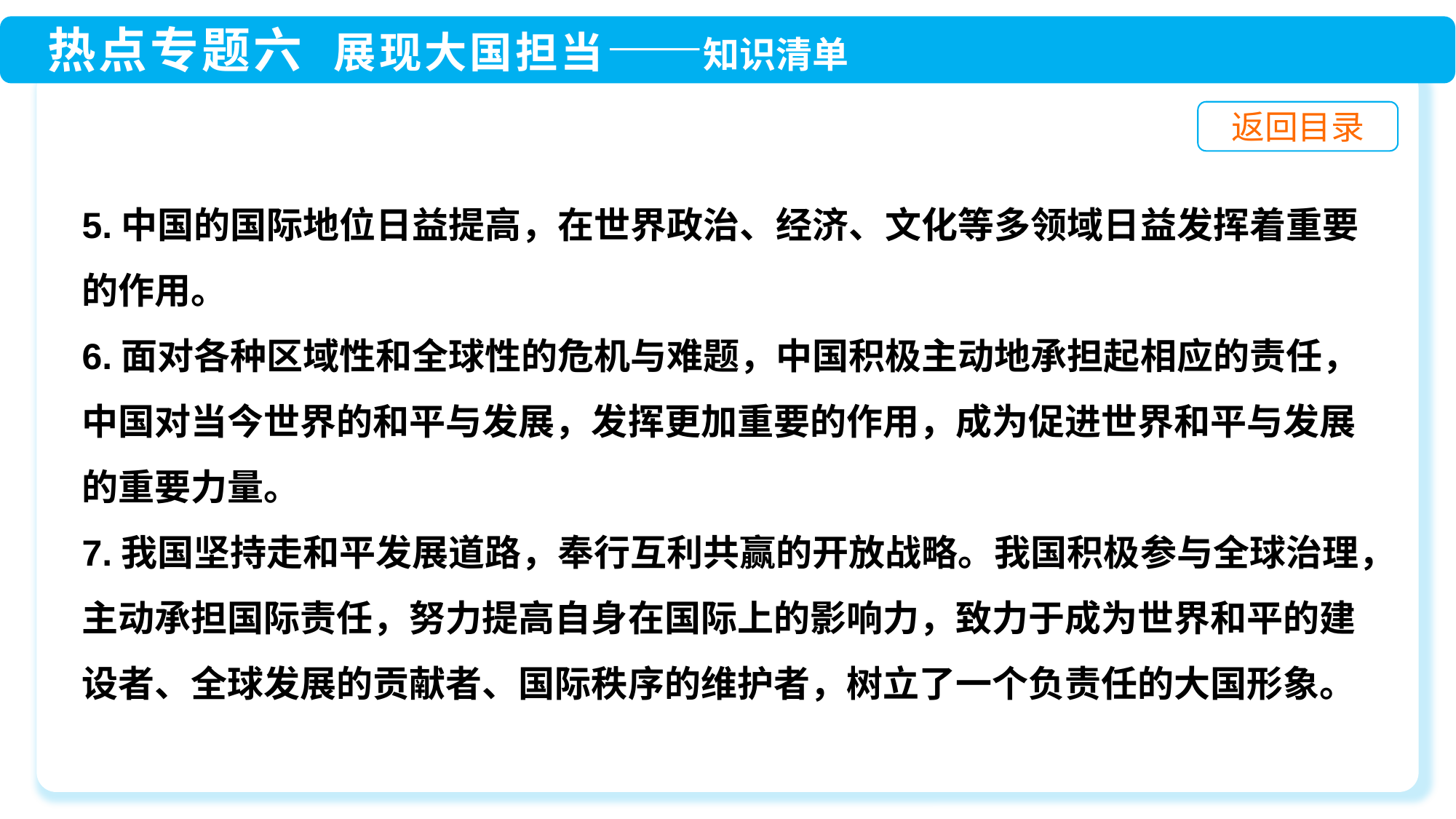

5.中国的国际地位日益提高，在世界政治、经济、文化等多领域日益发挥着重要的作用。
6.面对各种区域性和全球性的危机与难题，中国积极主动地承担起相应的责任，中国对当今世界的和平与发展，发挥更加重要的作用，成为促进世界和平与发展的重要力量。
7.我国坚持走和平发展道路，奉行互利共赢的开放战略。我国积极参与全球治理，主动承担国际责任，努力提高自身在国际上的影响力，致力于成为世界和平的建设者、全球发展的贡献者、国际秩序的维护者，树立了一个负责任的大国形象。